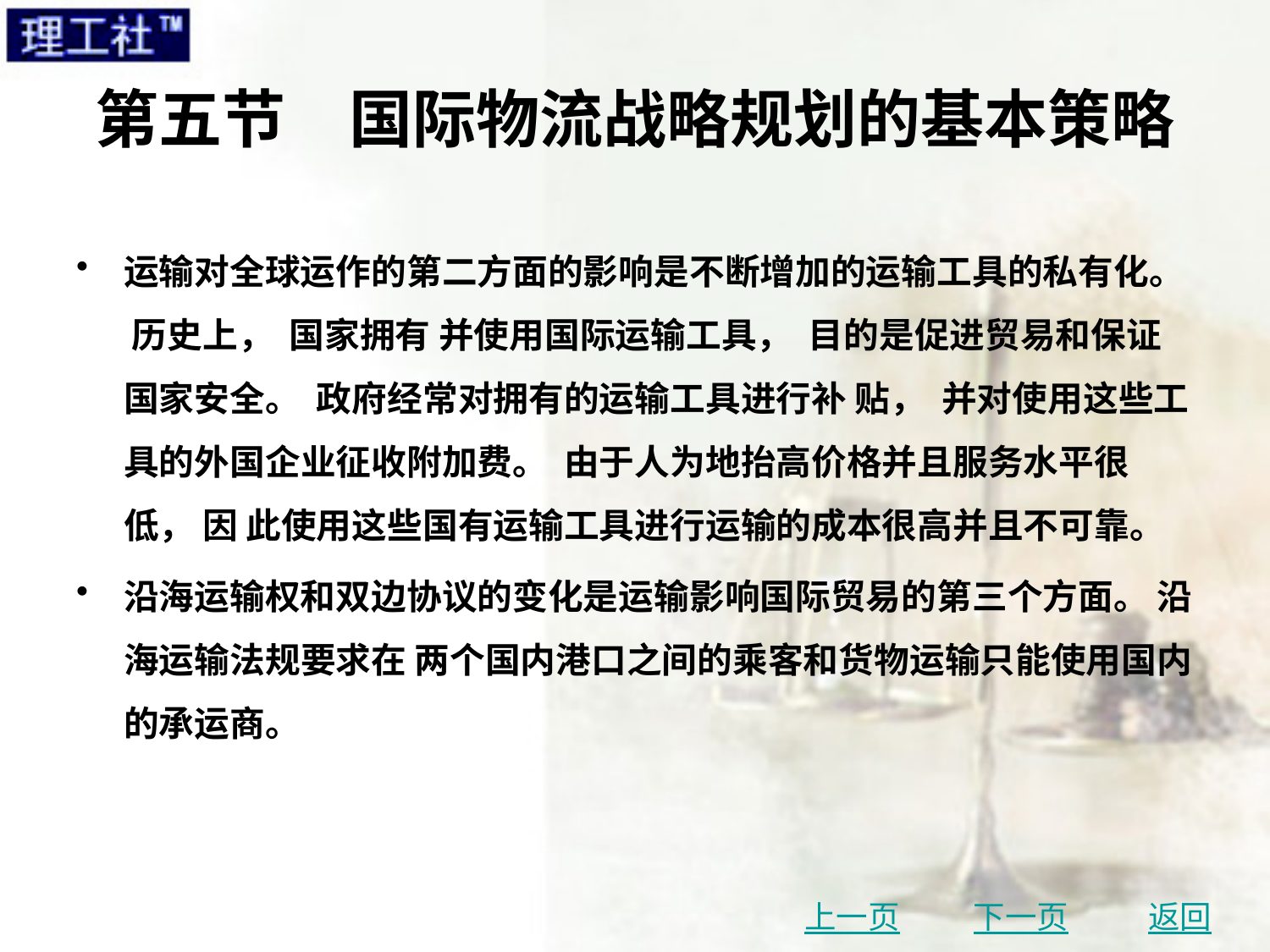

# 第五节　国际物流战略规划的基本策略
运输对全球运作的第二方面的影响是不断增加的运输工具的私有化。   历史上，  国家拥有 并使用国际运输工具，  目的是促进贸易和保证国家安全。  政府经常对拥有的运输工具进行补 贴，  并对使用这些工具的外国企业征收附加费。  由于人为地抬高价格并且服务水平很低， 因 此使用这些国有运输工具进行运输的成本很高并且不可靠。
沿海运输权和双边协议的变化是运输影响国际贸易的第三个方面。 沿海运输法规要求在 两个国内港口之间的乘客和货物运输只能使用国内的承运商。

上一页
下一页
返回